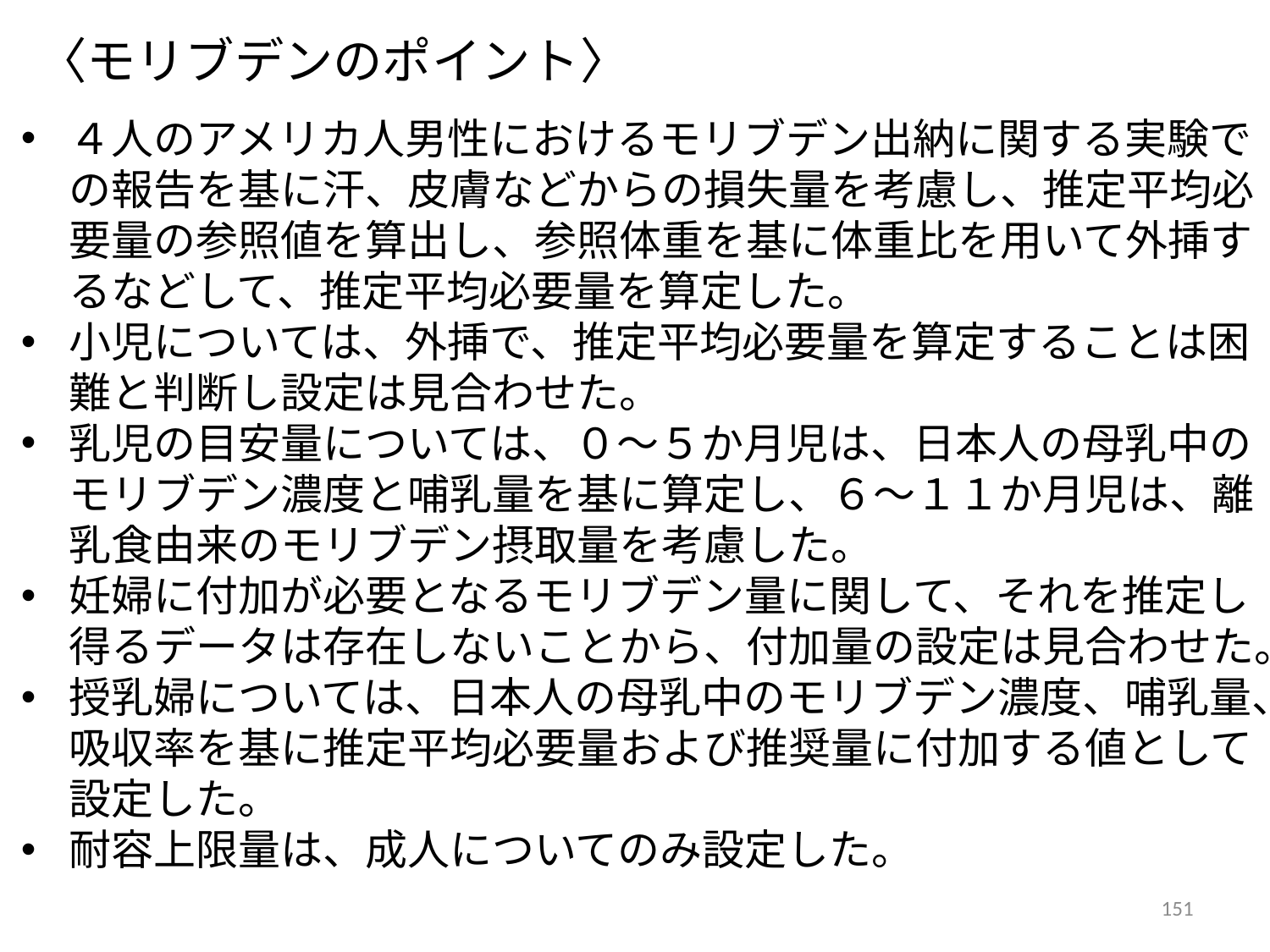

〈モリブデンのポイント〉

４人のアメリカ人男性におけるモリブデン出納に関する実験での報告を基に汗、皮膚などからの損失量を考慮し、推定平均必要量の参照値を算出し、参照体重を基に体重比を用いて外挿するなどして、推定平均必要量を算定した。
小児については、外挿で、推定平均必要量を算定することは困難と判断し設定は見合わせた。
乳児の目安量については、０～５か月児は、日本人の母乳中のモリブデン濃度と哺乳量を基に算定し、６～１１か月児は、離乳食由来のモリブデン摂取量を考慮した。
妊婦に付加が必要となるモリブデン量に関して、それを推定し得るデータは存在しないことから、付加量の設定は見合わせた。
授乳婦については、日本人の母乳中のモリブデン濃度、哺乳量、吸収率を基に推定平均必要量および推奨量に付加する値として設定した。
耐容上限量は、成人についてのみ設定した。
151